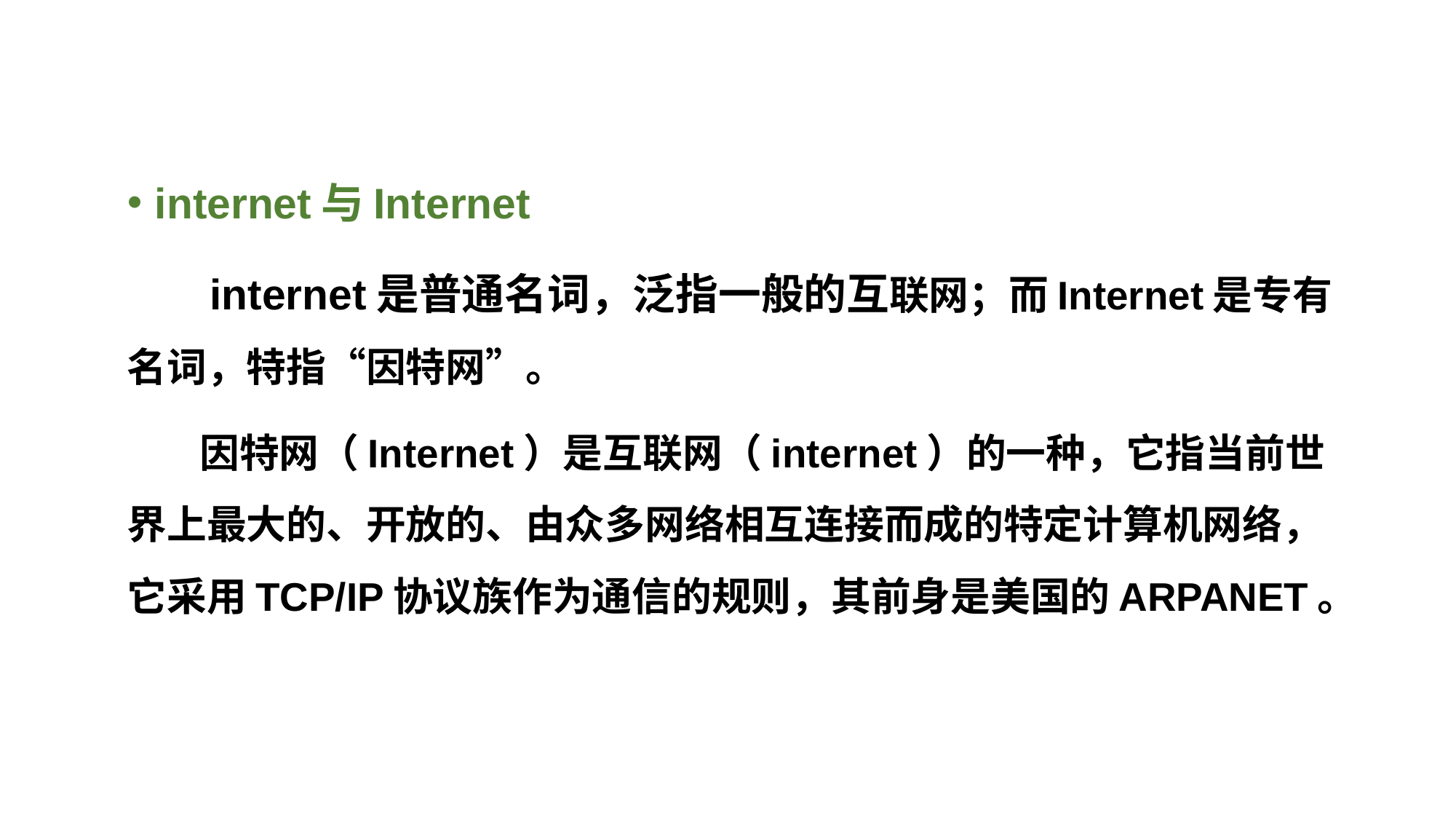

internet与Internet
       internet是普通名词，泛指一般的互联网；而Internet是专有名词，特指“因特网”。
       因特网（Internet）是互联网（internet）的一种，它指当前世界上最大的、开放的、由众多网络相互连接而成的特定计算机网络，它采用TCP/IP协议族作为通信的规则，其前身是美国的ARPANET。